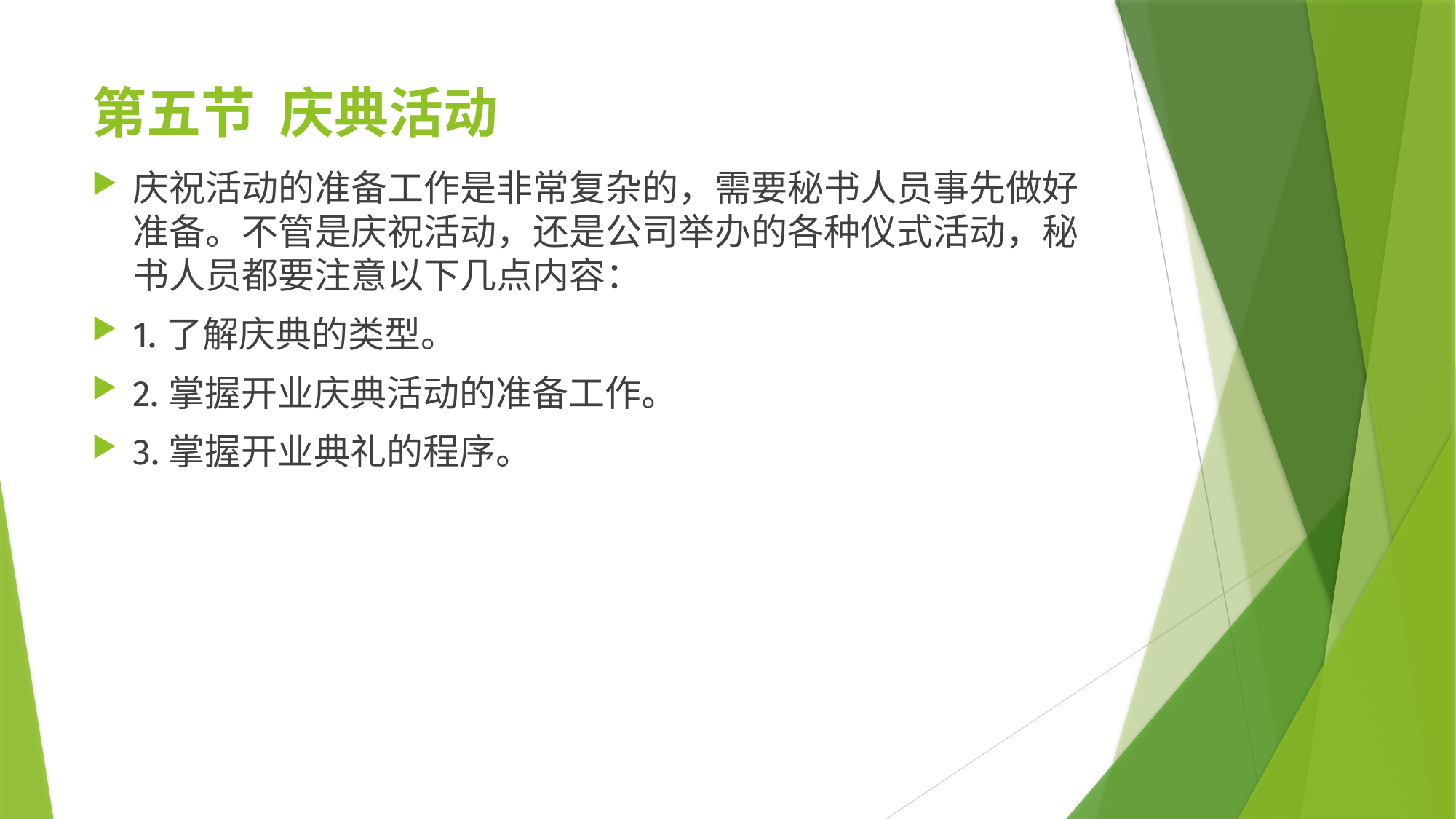

# 第五节  庆典活动
庆祝活动的准备工作是非常复杂的，需要秘书人员事先做好准备。不管是庆祝活动，还是公司举办的各种仪式活动，秘书人员都要注意以下几点内容：
1.了解庆典的类型。
2.掌握开业庆典活动的准备工作。
3.掌握开业典礼的程序。